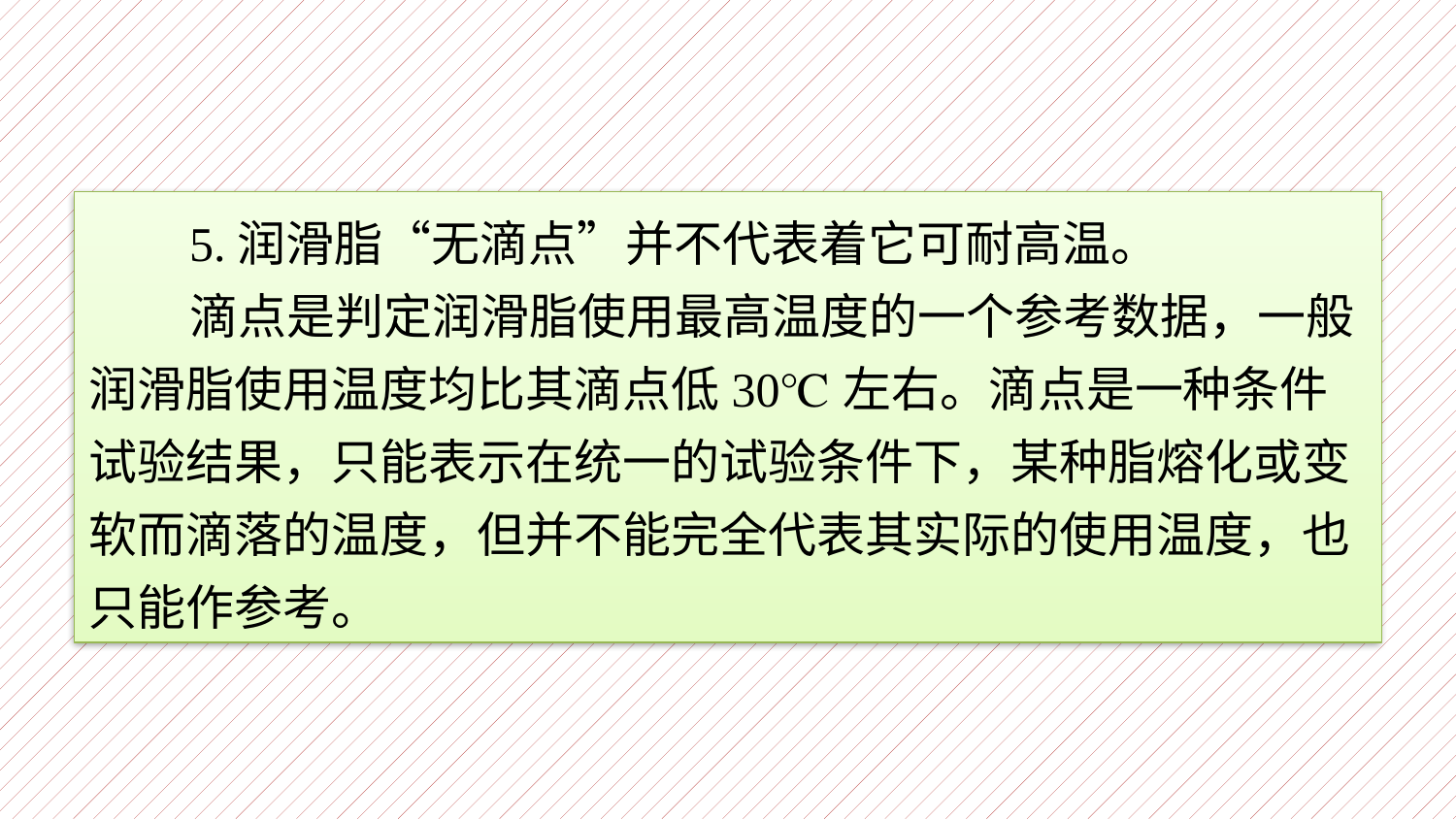

5.润滑脂“无滴点”并不代表着它可耐高温。
滴点是判定润滑脂使用最高温度的一个参考数据，一般润滑脂使用温度均比其滴点低30℃左右。滴点是一种条件试验结果，只能表示在统一的试验条件下，某种脂熔化或变软而滴落的温度，但并不能完全代表其实际的使用温度，也只能作参考。